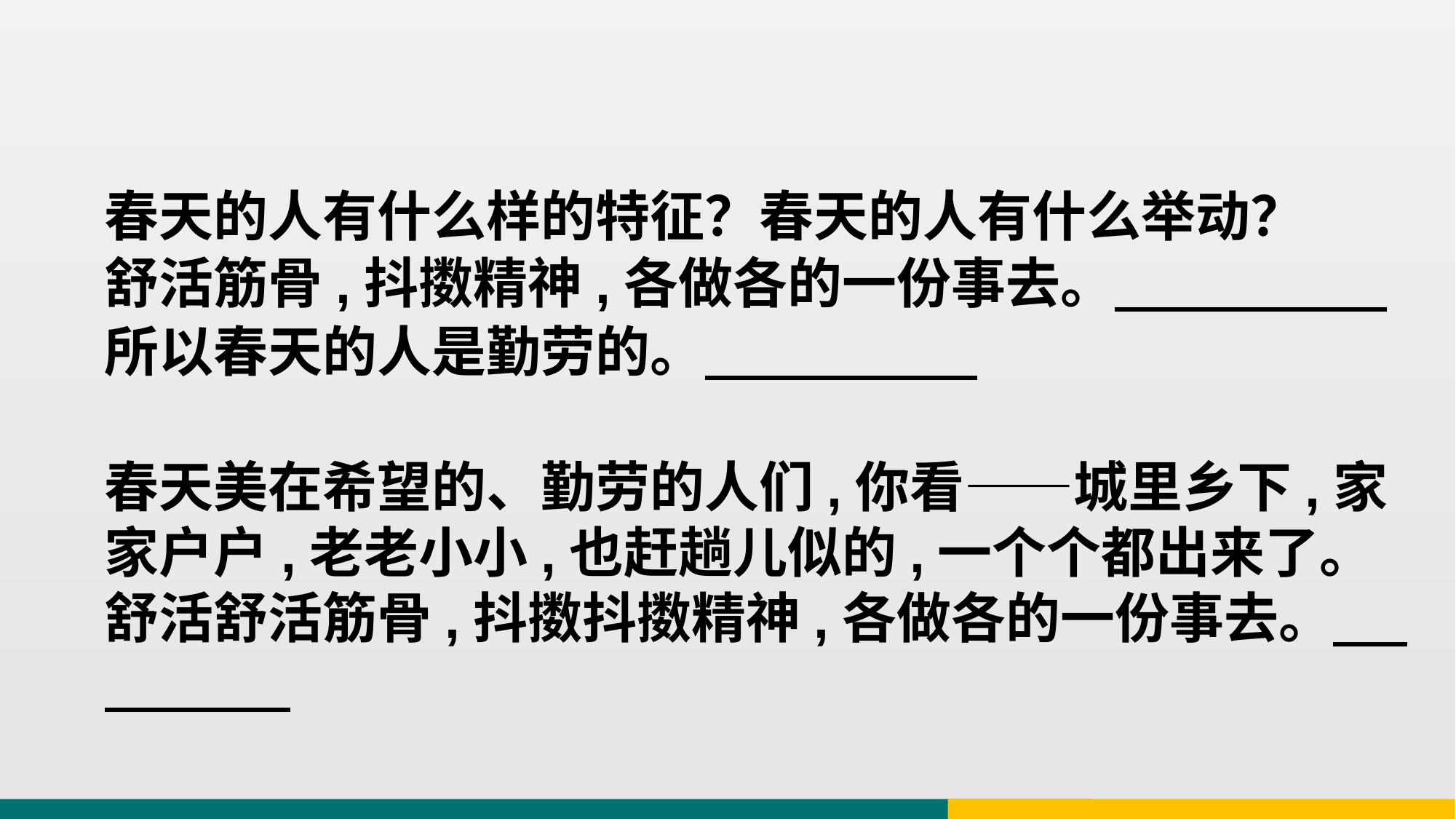

春天的人有什么样的特征？春天的人有什么举动？
舒活筋骨,抖擞精神,各做各的一份事去。
所以春天的人是勤劳的。
春天美在希望的、勤劳的人们,你看——城里乡下,家家户户,老老小小,也赶趟儿似的,一个个都出来了。舒活舒活筋骨,抖擞抖擞精神,各做各的一份事去。